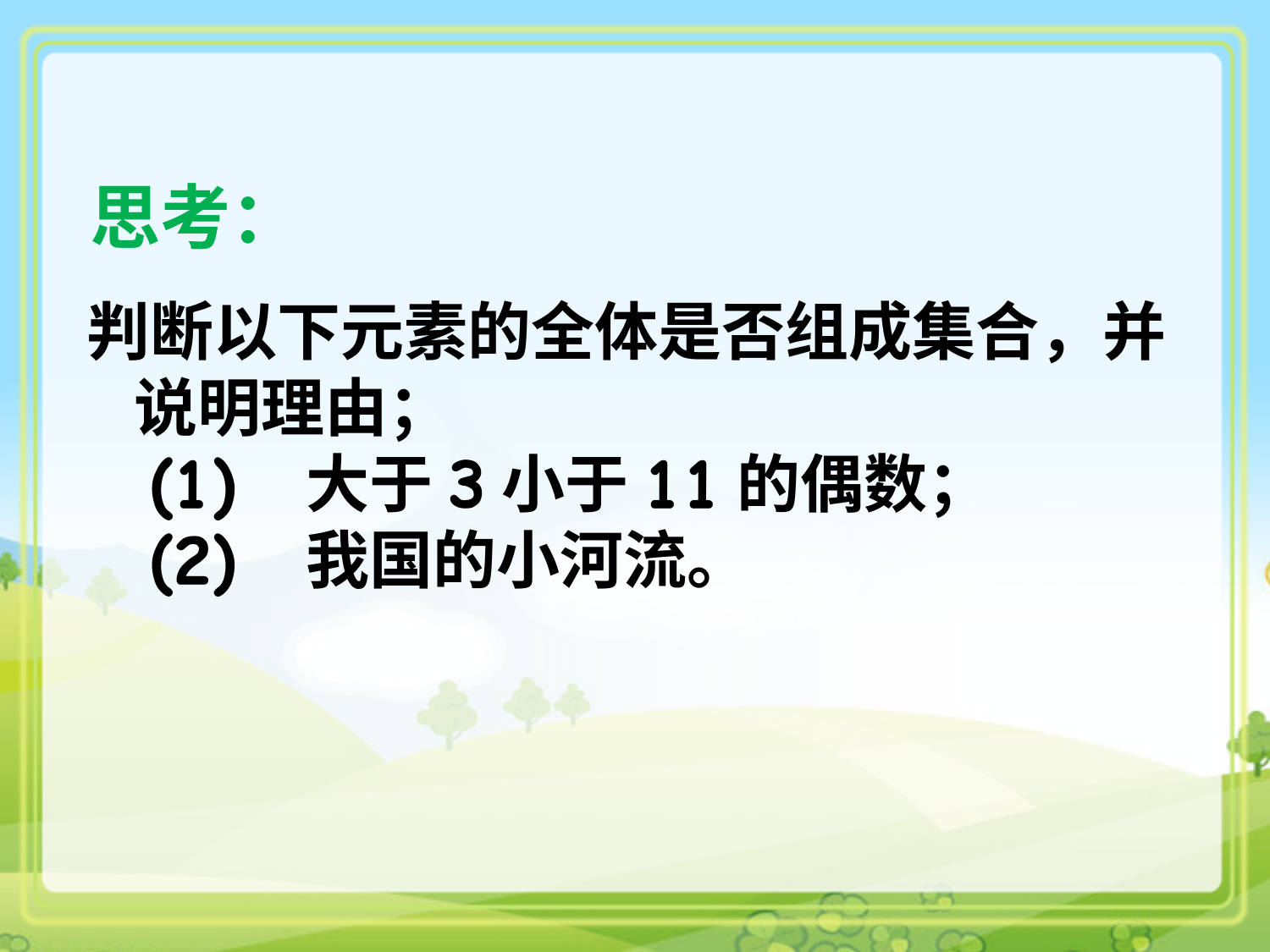

思考：
判断以下元素的全体是否组成集合，并说明理由；
(1)  大于3小于11的偶数；
(2)  我国的小河流。